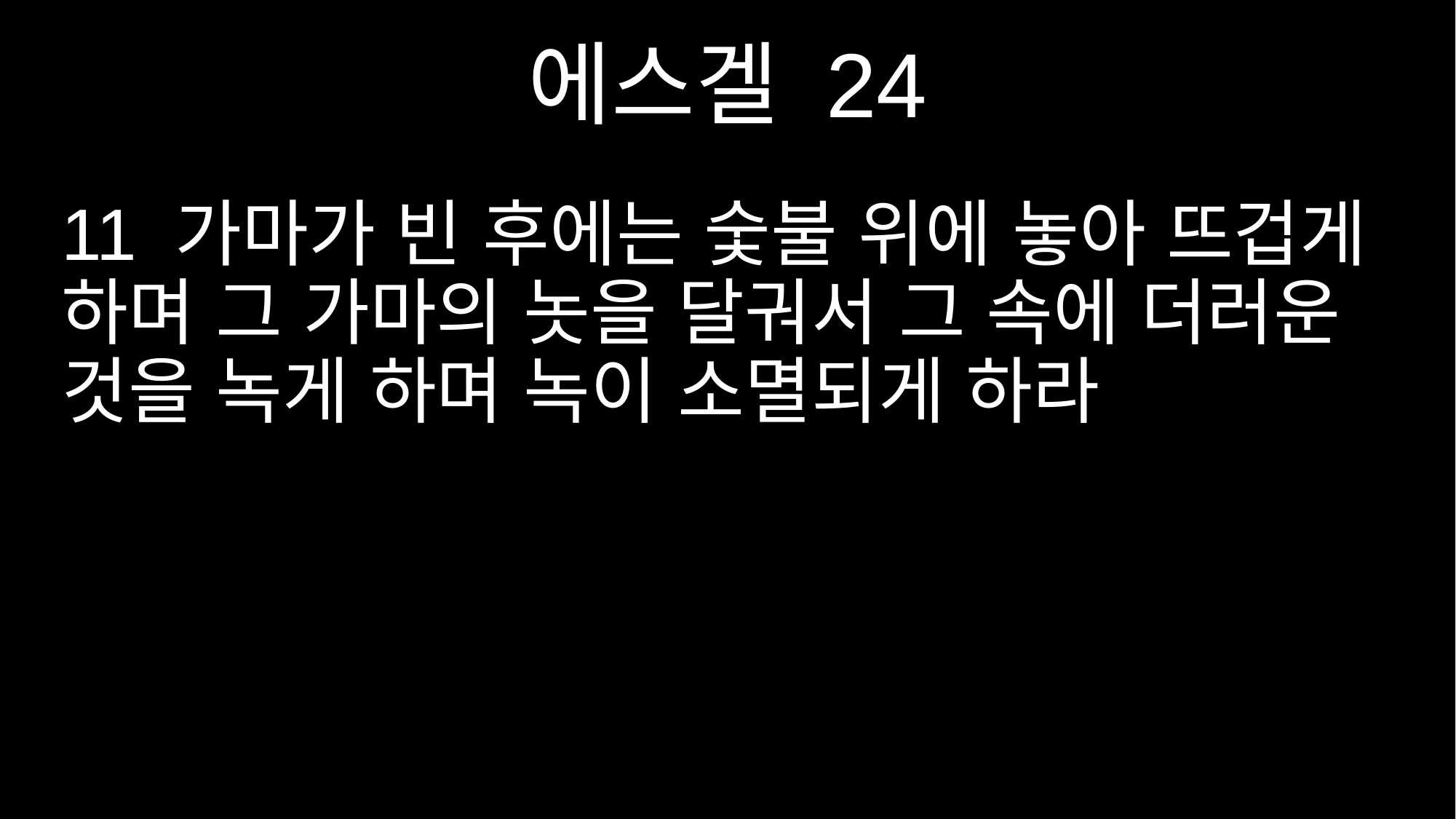

에스겔 24
11 가마가 빈 후에는 숯불 위에 놓아 뜨겁게 하며 그 가마의 놋을 달궈서 그 속에 더러운 것을 녹게 하며 녹이 소멸되게 하라